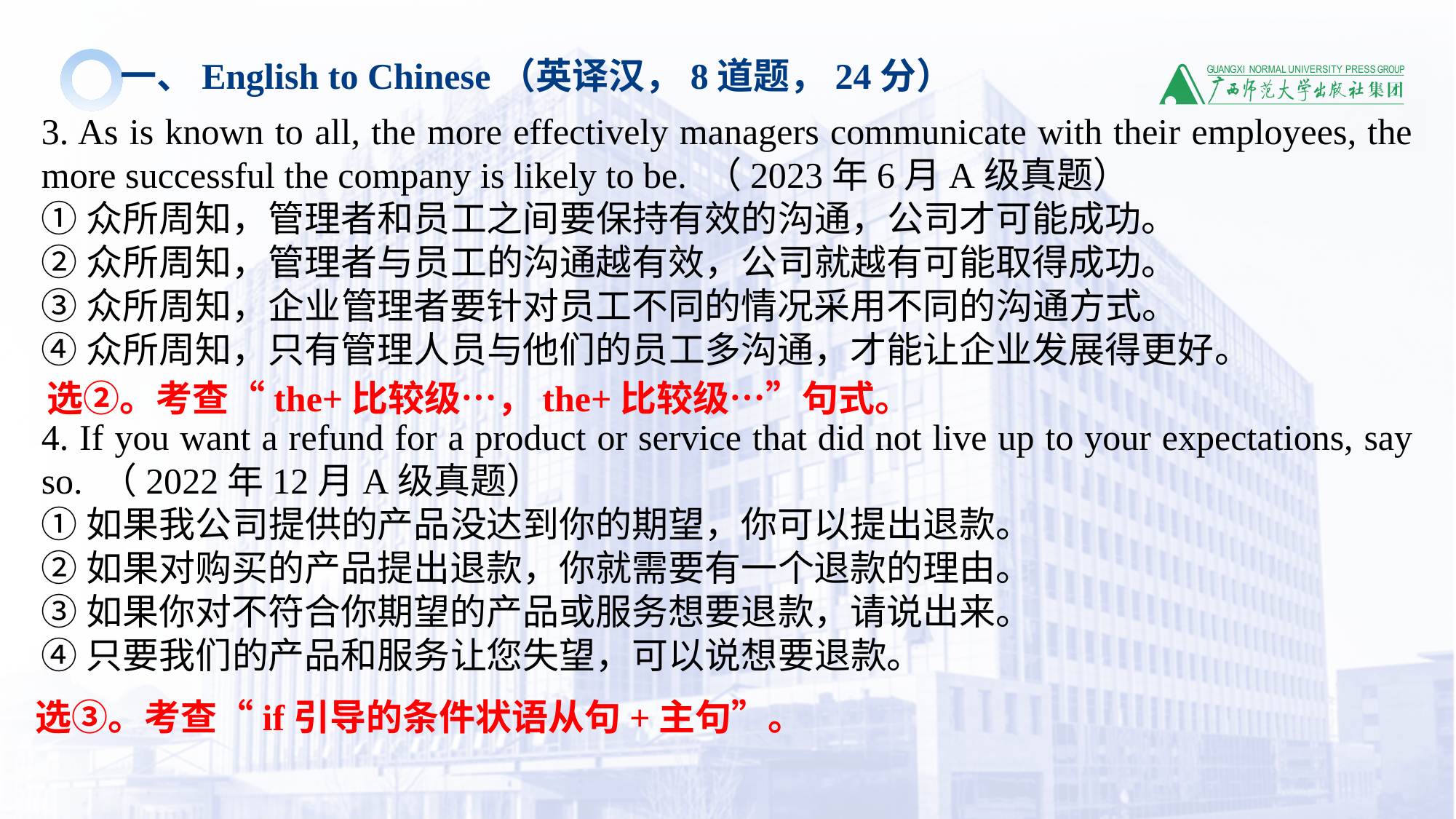

一、English to Chinese（英译汉，8道题，24分）
3. As is known to all, the more effectively managers communicate with their employees, the more successful the company is likely to be. （2023年6月A级真题）
①众所周知，管理者和员工之间要保持有效的沟通，公司才可能成功。
②众所周知，管理者与员工的沟通越有效，公司就越有可能取得成功。
③众所周知，企业管理者要针对员工不同的情况采用不同的沟通方式。
④众所周知，只有管理人员与他们的员工多沟通，才能让企业发展得更好。

4. If you want a refund for a product or service that did not live up to your expectations, say so. （2022年12月A级真题）
①如果我公司提供的产品没达到你的期望，你可以提出退款。
②如果对购买的产品提出退款，你就需要有一个退款的理由。
③如果你对不符合你期望的产品或服务想要退款，请说出来。
④只要我们的产品和服务让您失望，可以说想要退款。

选②。考查“the+比较级…，the+比较级…”句式。
选③。考查“if引导的条件状语从句+主句”。